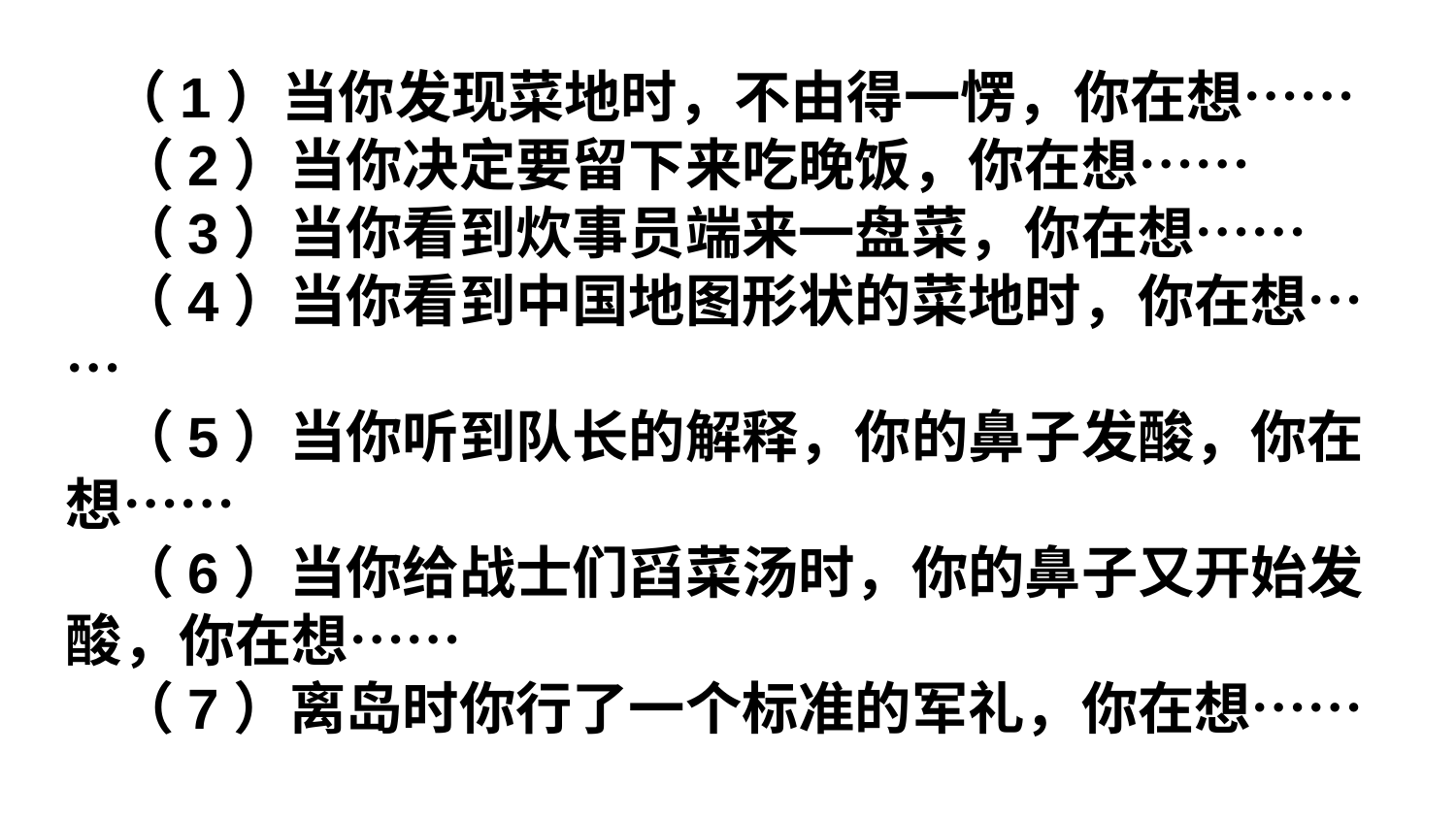

（1）当你发现菜地时，不由得一愣，你在想……
   （2）当你决定要留下来吃晚饭，你在想……
   （3）当你看到炊事员端来一盘菜，你在想……
   （4）当你看到中国地图形状的菜地时，你在想……
   （5）当你听到队长的解释，你的鼻子发酸，你在想……
   （6）当你给战士们舀菜汤时，你的鼻子又开始发酸，你在想……
   （7）离岛时你行了一个标准的军礼，你在想……